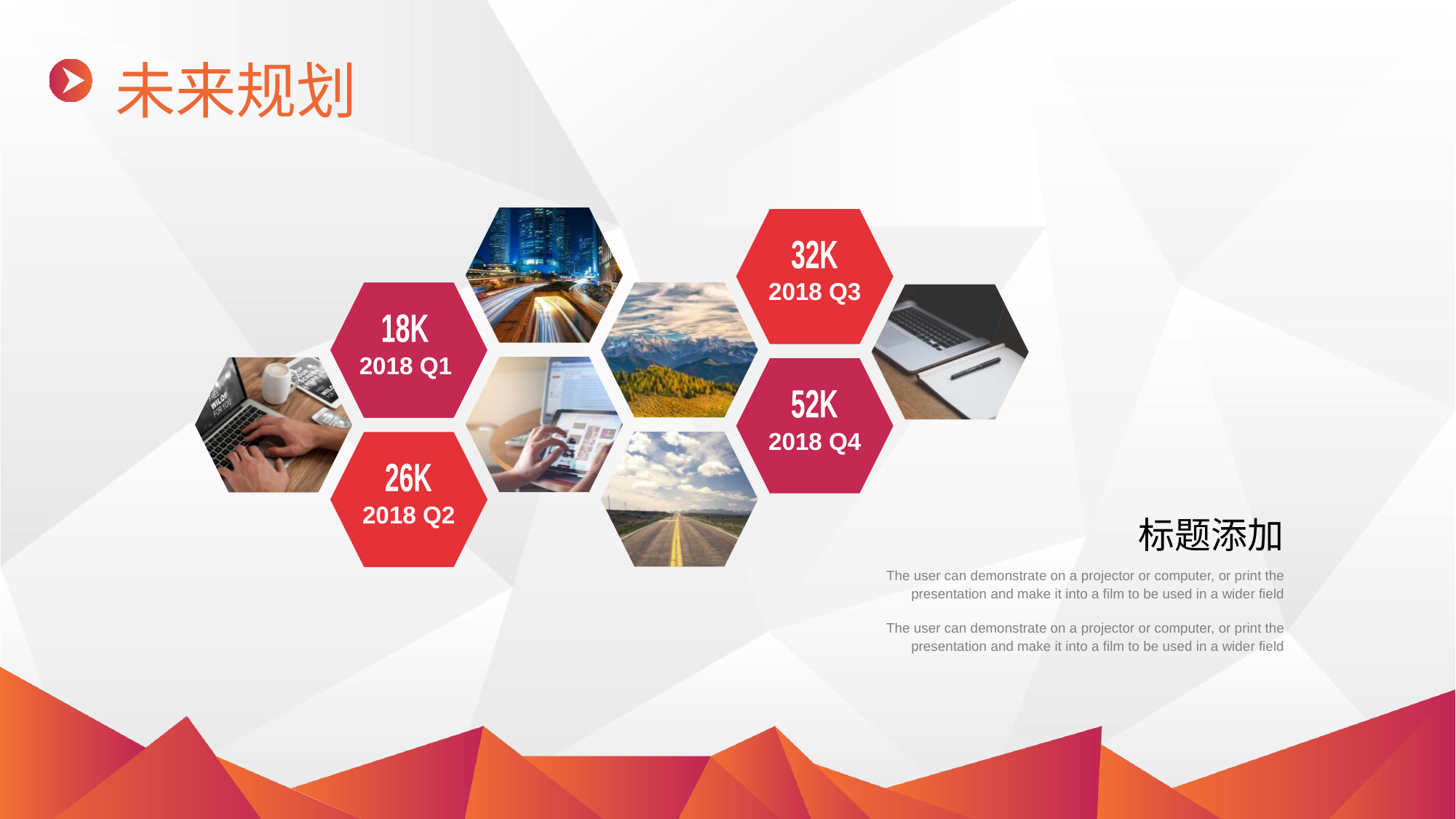

未来规划

32K
2018 Q3

18K
2018 Q1

52K
2018 Q4

26K
2018 Q2
标题添加
The user can demonstrate on a projector or computer, or print the presentation and make it into a film to be used in a wider field
The user can demonstrate on a projector or computer, or print the presentation and make it into a film to be used in a wider field